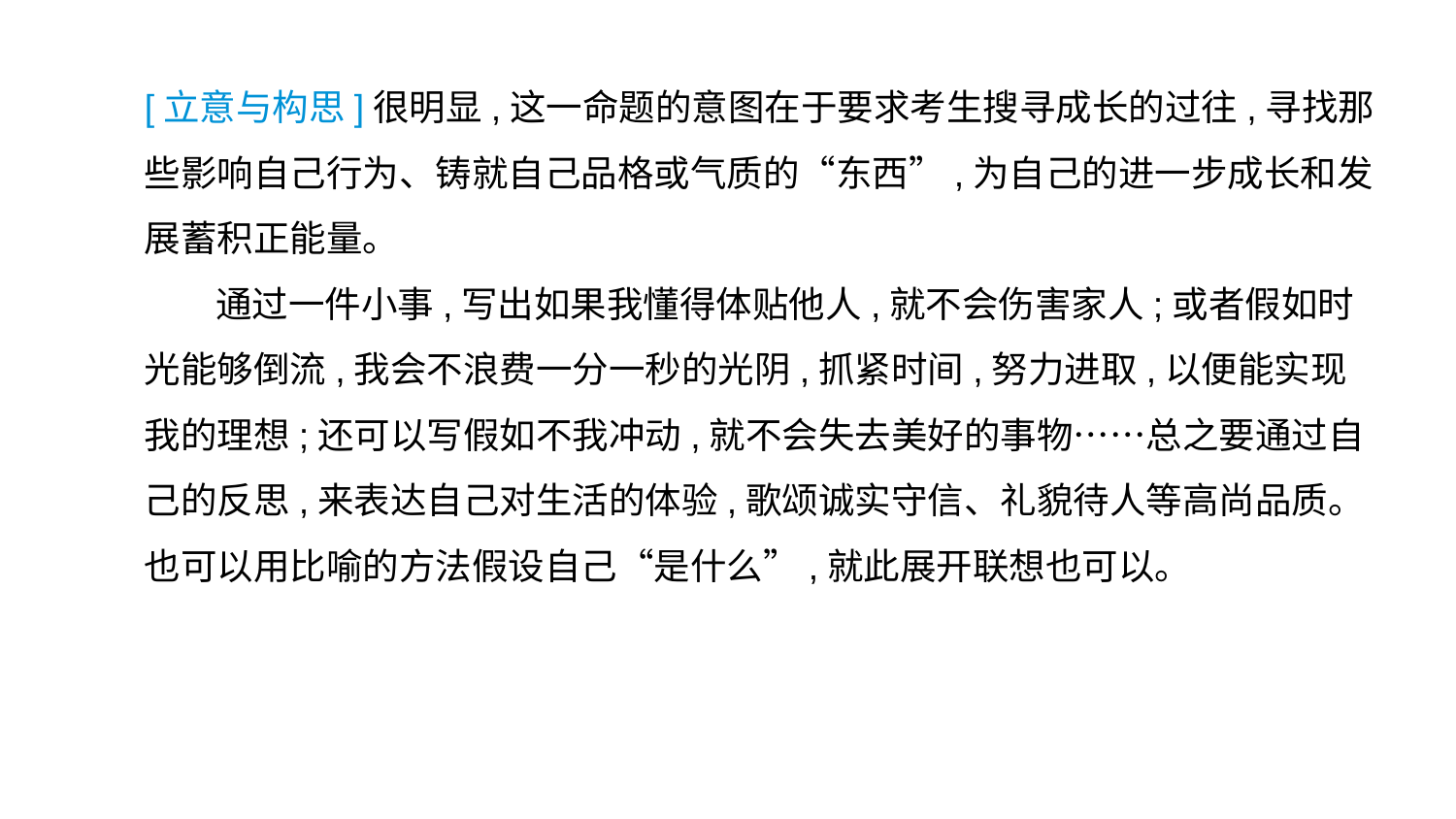

[立意与构思]很明显,这一命题的意图在于要求考生搜寻成长的过往,寻找那些影响自己行为、铸就自己品格或气质的“东西”,为自己的进一步成长和发展蓄积正能量。
通过一件小事,写出如果我懂得体贴他人,就不会伤害家人;或者假如时光能够倒流,我会不浪费一分一秒的光阴,抓紧时间,努力进取,以便能实现我的理想;还可以写假如不我冲动,就不会失去美好的事物……总之要通过自己的反思,来表达自己对生活的体验,歌颂诚实守信、礼貌待人等高尚品质。也可以用比喻的方法假设自己“是什么”,就此展开联想也可以。